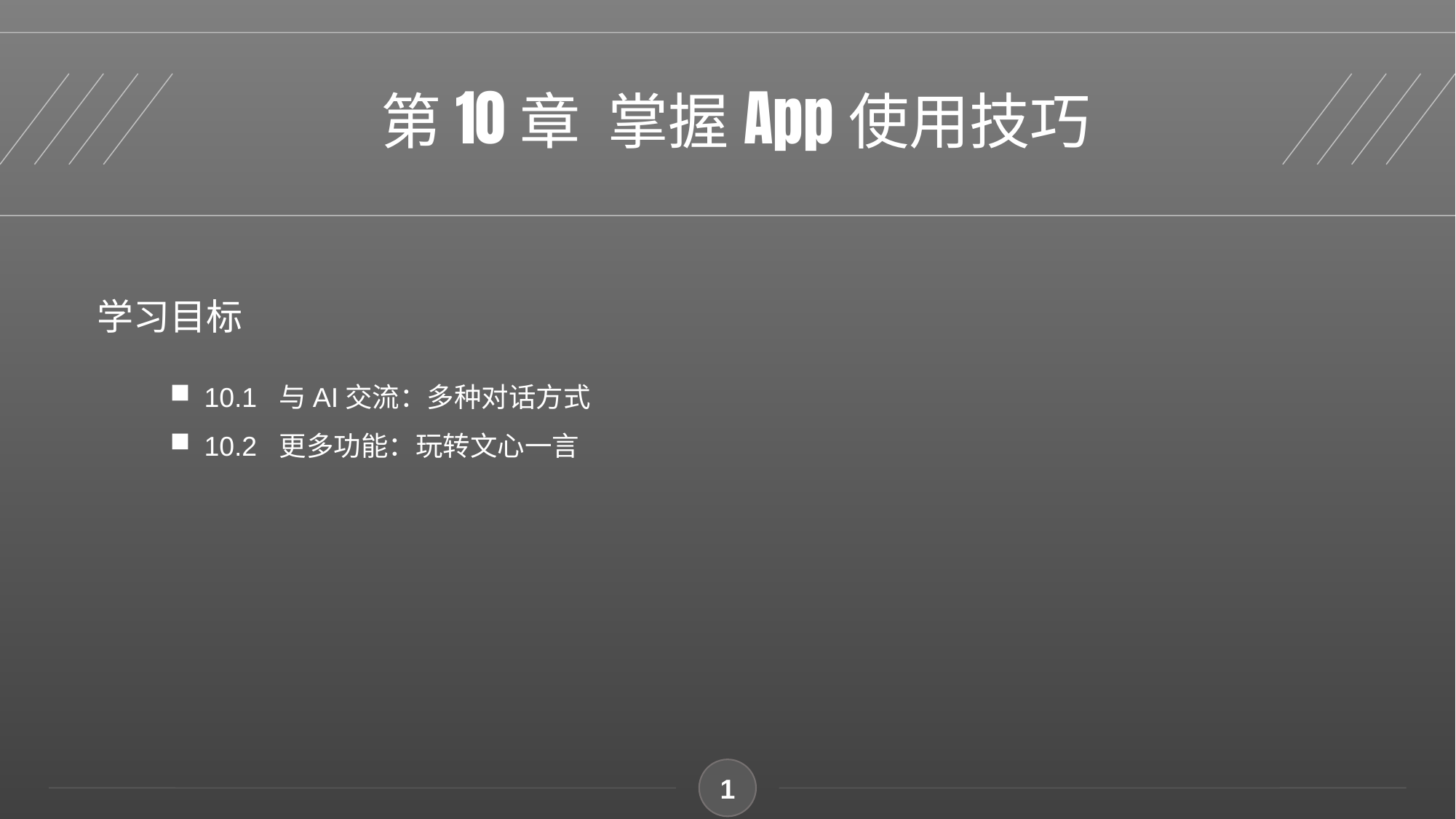

第10章  掌握App使用技巧

学习目标
10.1  与AI交流：多种对话方式
10.2  更多功能：玩转文心一言